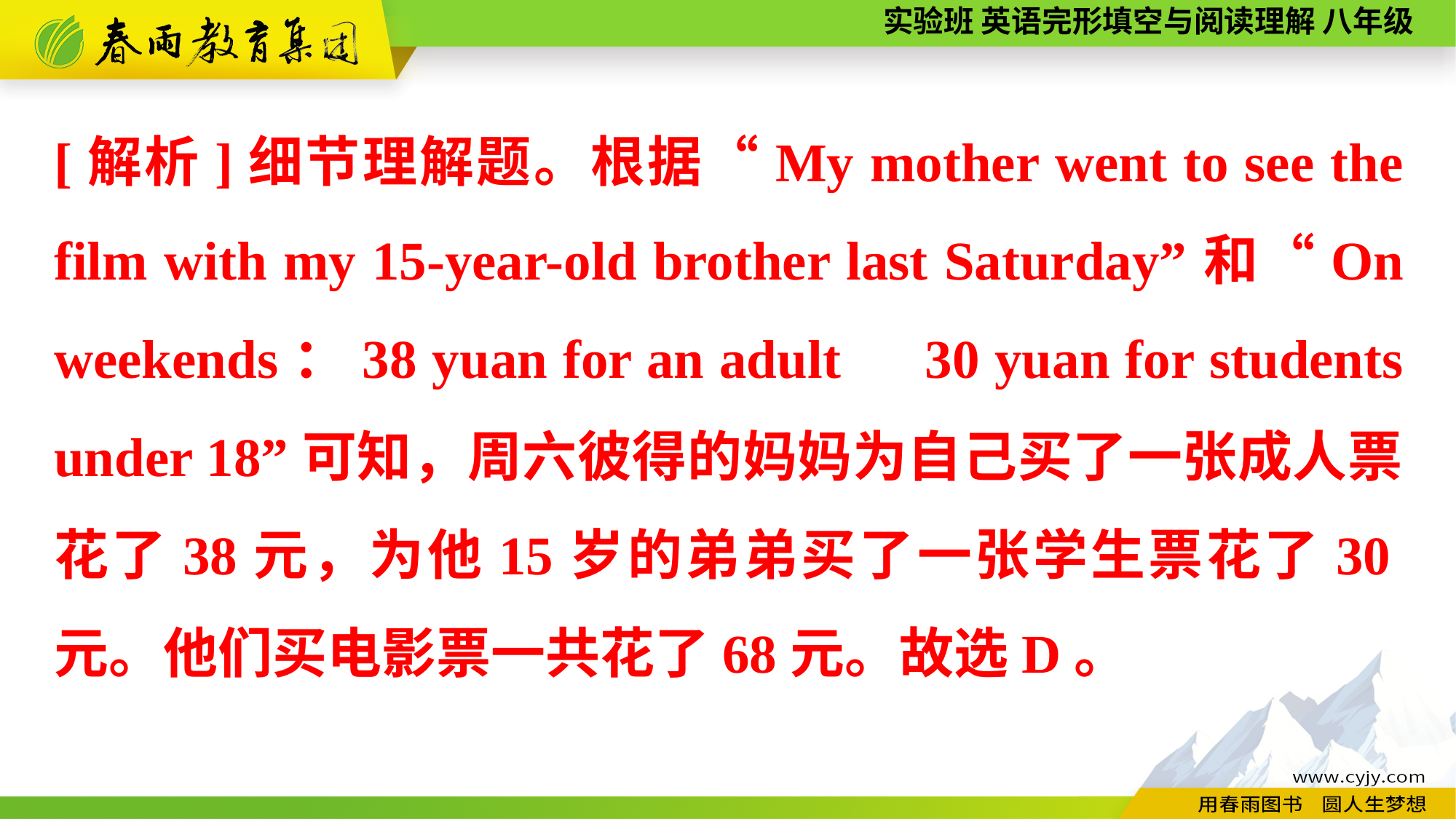

[解析]细节理解题。根据“My mother went to see the film with my 15-year-old brother last Saturday”和“On weekends：38 yuan for an adult　30 yuan for students under 18”可知，周六彼得的妈妈为自己买了一张成人票花了38元，为他15岁的弟弟买了一张学生票花了30元。他们买电影票一共花了68元。故选D。